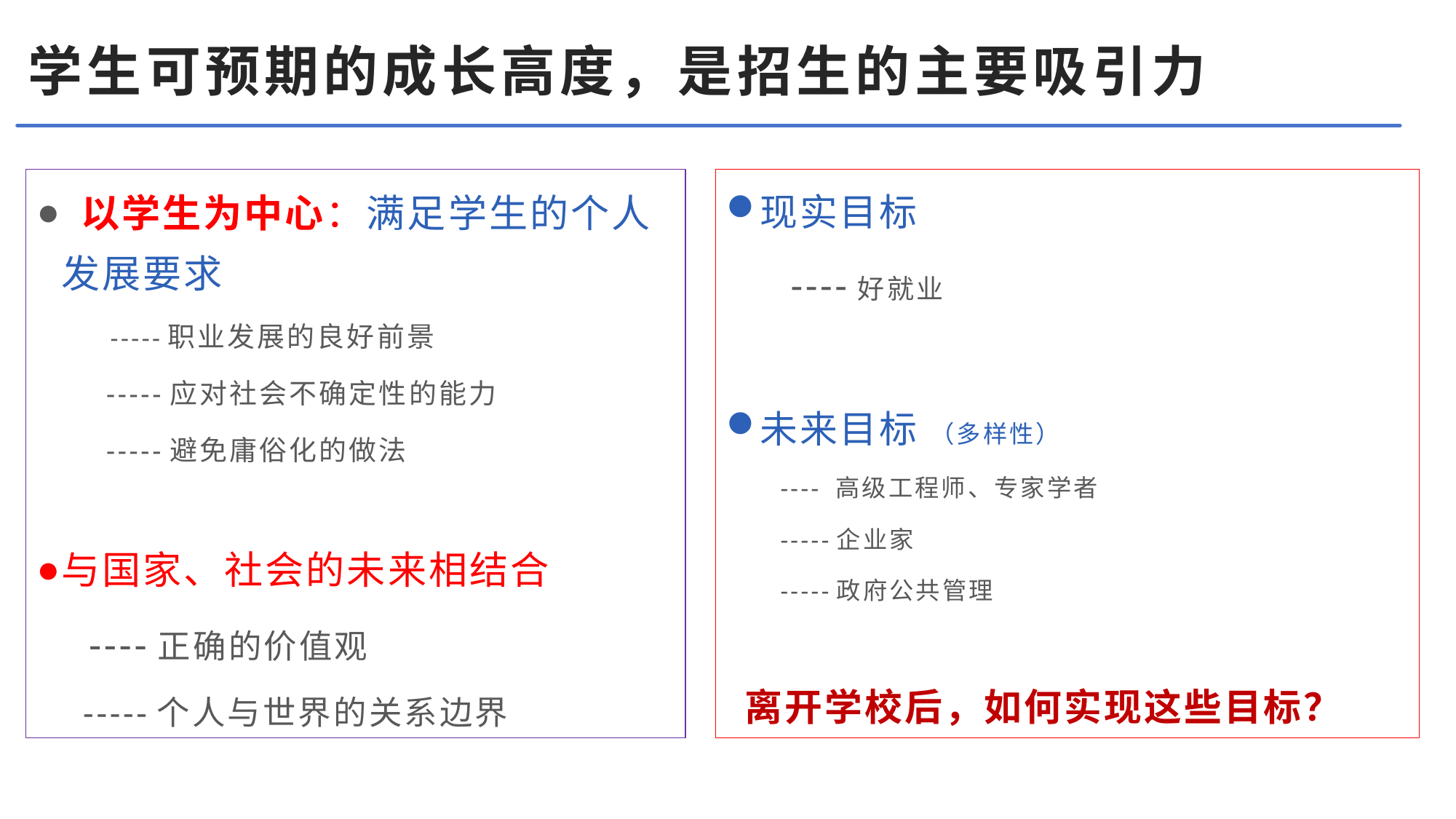

# 学生可预期的成长高度，是招生的主要吸引力
 以学生为中心：满足学生的个人发展要求
        -----职业发展的良好前景
       -----应对社会不确定性的能力
       -----避免庸俗化的做法

与国家、社会的未来相结合
    ----正确的价值观
    -----个人与世界的关系边界
现实目标
     ----好就业

未来目标 （多样性）
      ---- 高级工程师、专家学者
      -----企业家
      -----政府公共管理

 离开学校后，如何实现这些目标？